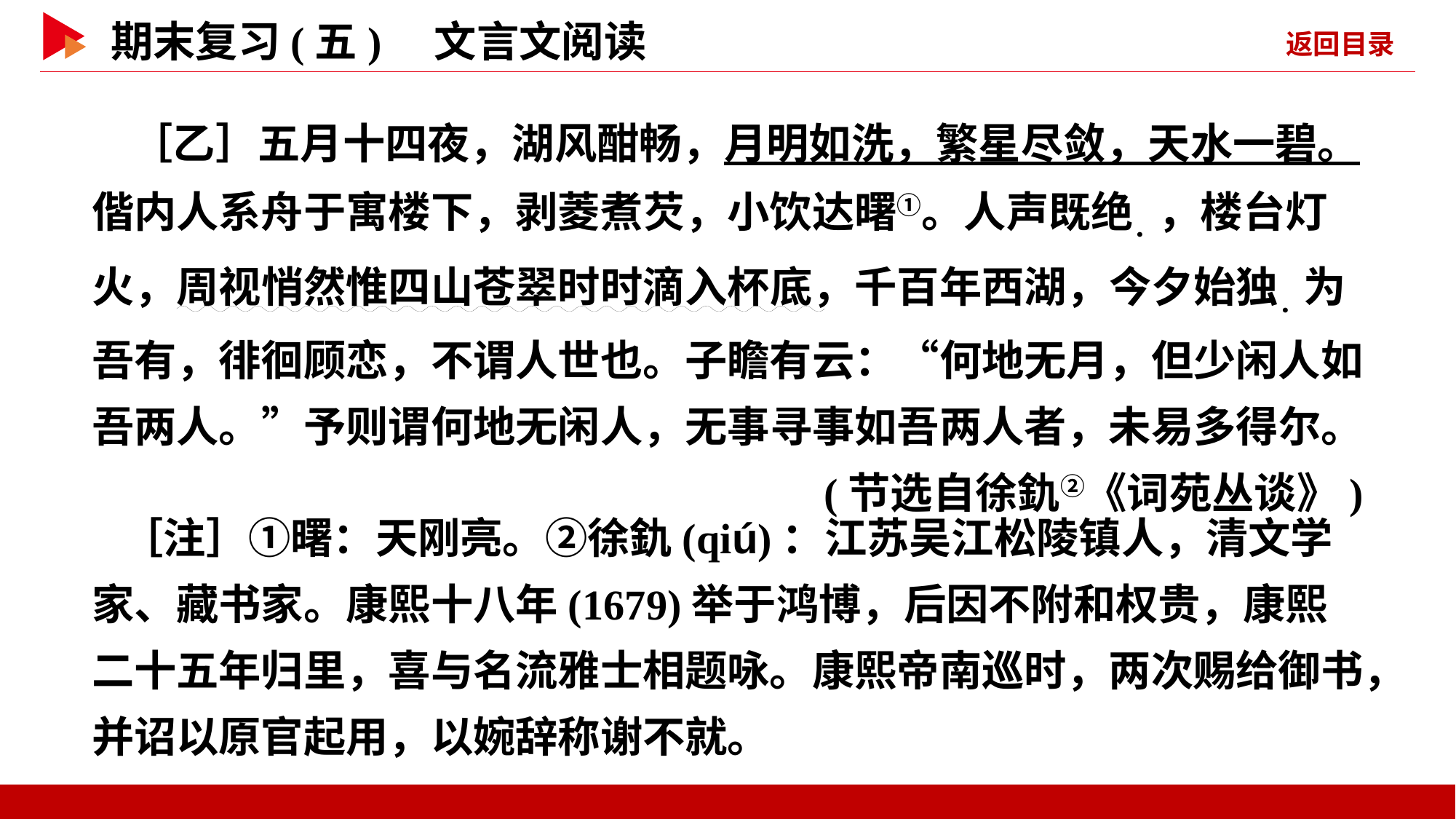

［乙］五月十四夜，湖风酣畅，月明如洗，繁星尽敛，天水一碧。偕内人系舟于寓楼下，剥菱煮芡，小饮达曙①。人声既绝．，楼台灯火，周视悄然惟四山苍翠时时滴入杯底，千百年西湖，今夕始独．为吾有，徘徊顾恋，不谓人世也。子瞻有云：“何地无月，但少闲人如吾两人。”予则谓何地无闲人，无事寻事如吾两人者，未易多得尔。
(节选自徐釚②《词苑丛谈》)
  ［注］①曙：天刚亮。②徐釚(qiú)：江苏吴江松陵镇人，清文学家、藏书家。康熙十八年(1679)举于鸿博，后因不附和权贵，康熙二十五年归里，喜与名流雅士相题咏。康熙帝南巡时，两次赐给御书，并诏以原官起用，以婉辞称谢不就。